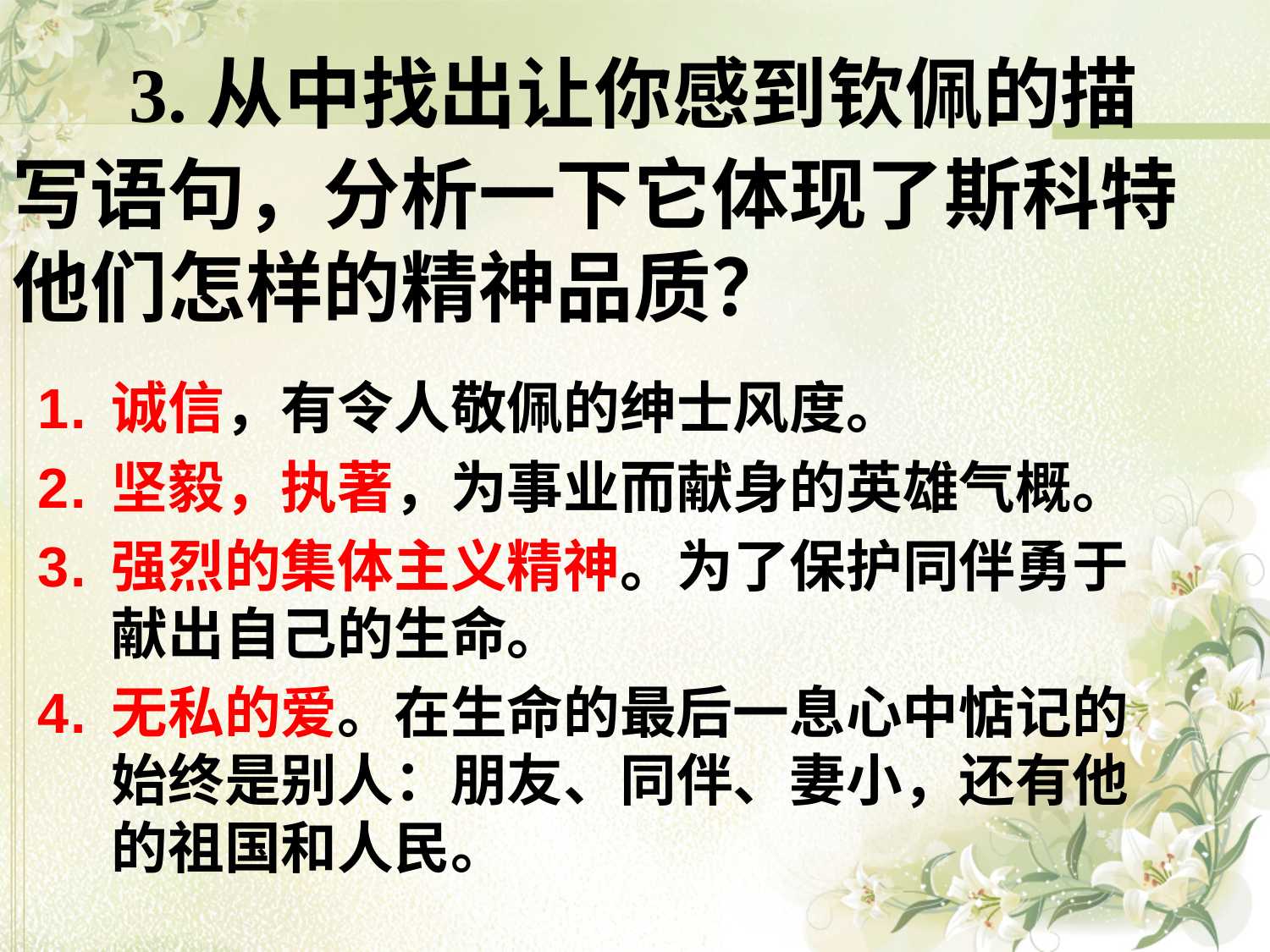

3.从中找出让你感到钦佩的描写语句，分析一下它体现了斯科特他们怎样的精神品质？

诚信，有令人敬佩的绅士风度。
坚毅，执著，为事业而献身的英雄气概。
强烈的集体主义精神。为了保护同伴勇于献出自己的生命。
无私的爱。在生命的最后一息心中惦记的始终是别人：朋友、同伴、妻小，还有他的祖国和人民。